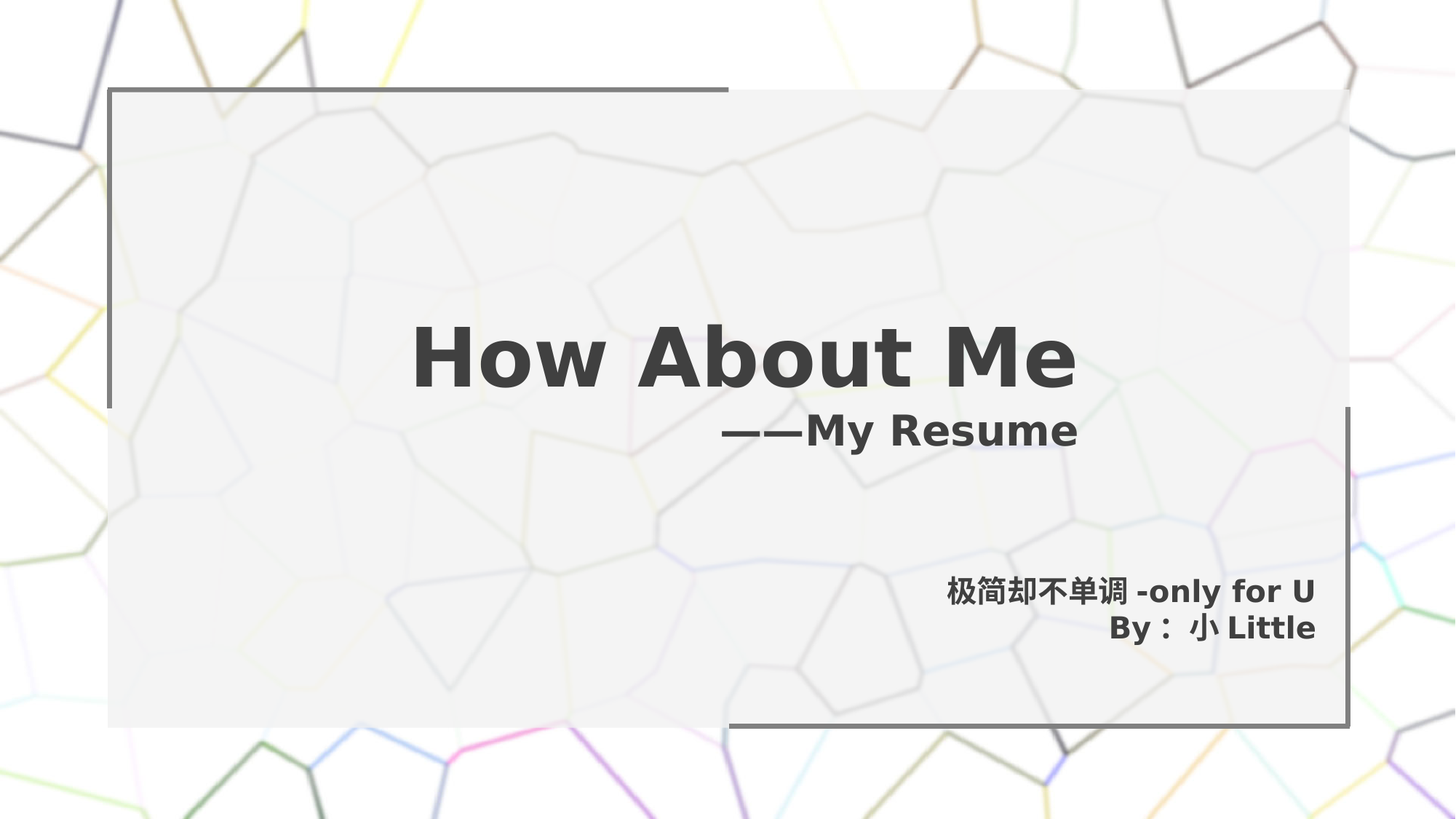

How About Me
——My Resume
极简却不单调-only for U
By：小Little